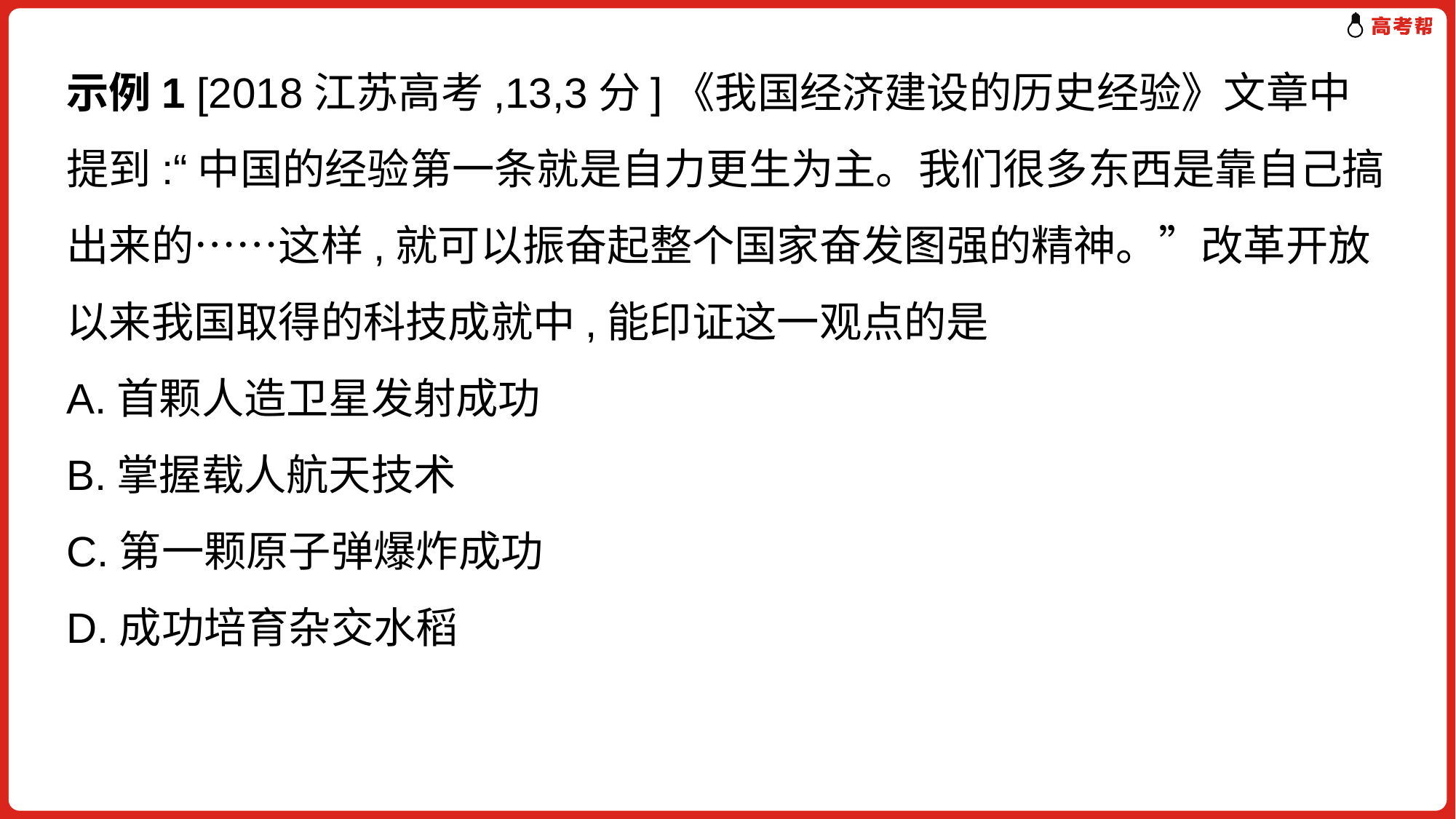

示例1 [2018江苏高考,13,3分]《我国经济建设的历史经验》文章中提到:“中国的经验第一条就是自力更生为主。我们很多东西是靠自己搞出来的……这样,就可以振奋起整个国家奋发图强的精神。”改革开放以来我国取得的科技成就中,能印证这一观点的是
A.首颗人造卫星发射成功
B.掌握载人航天技术
C.第一颗原子弹爆炸成功
D.成功培育杂交水稻